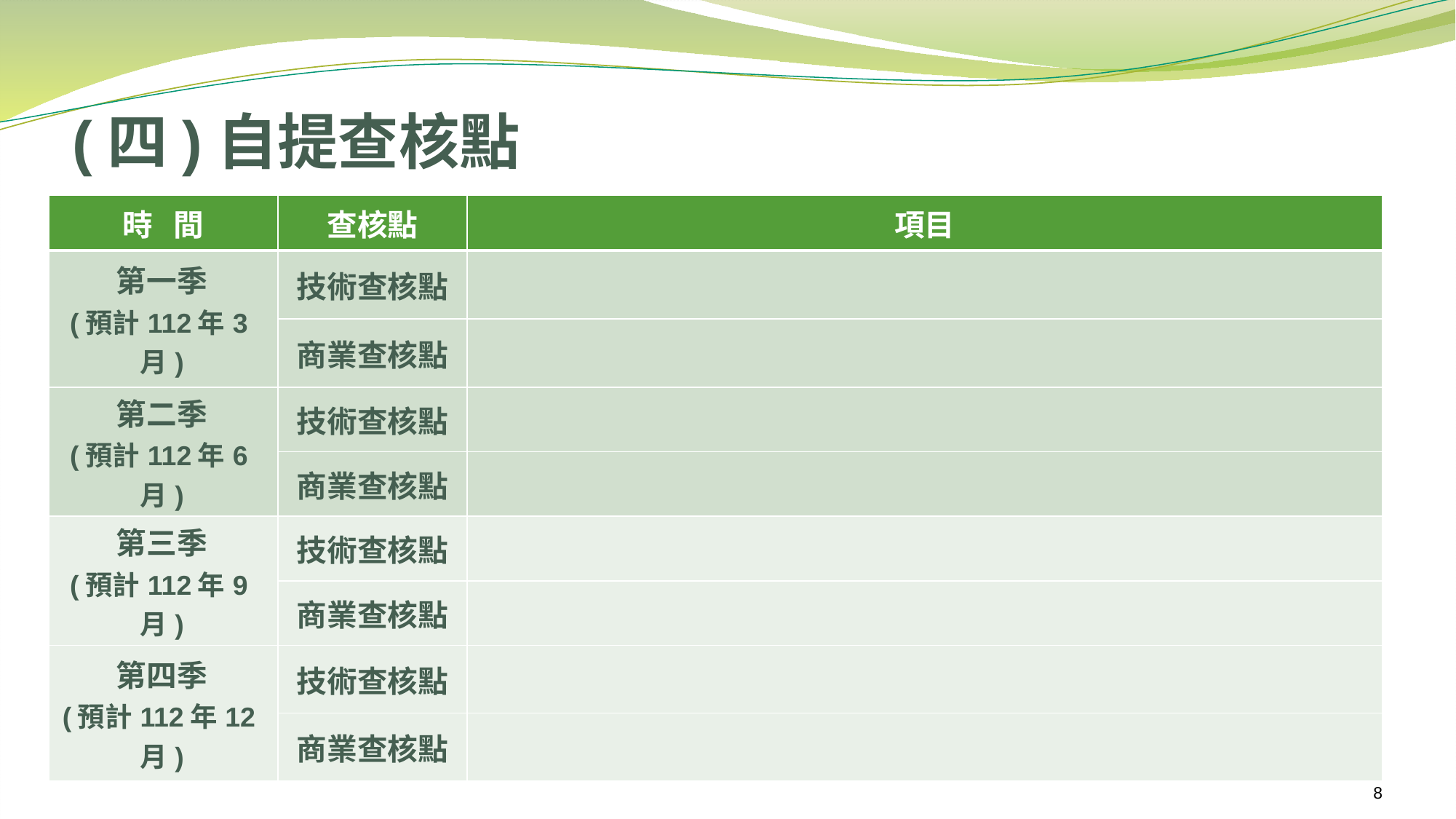

# (四)自提查核點
| 時 間 | 查核點 | 項目 |
| --- | --- | --- |
| 第一季 (預計112年3月) | 技術查核點 |  |
|  | 商業查核點 |  |
| 第二季 (預計112年6月) | 技術查核點 |  |
|  | 商業查核點 |  |
| 第三季 (預計112年9月) | 技術查核點 |  |
|  | 商業查核點 |  |
| 第四季 (預計112年12月) | 技術查核點 |  |
|  | 商業查核點 |  |

8